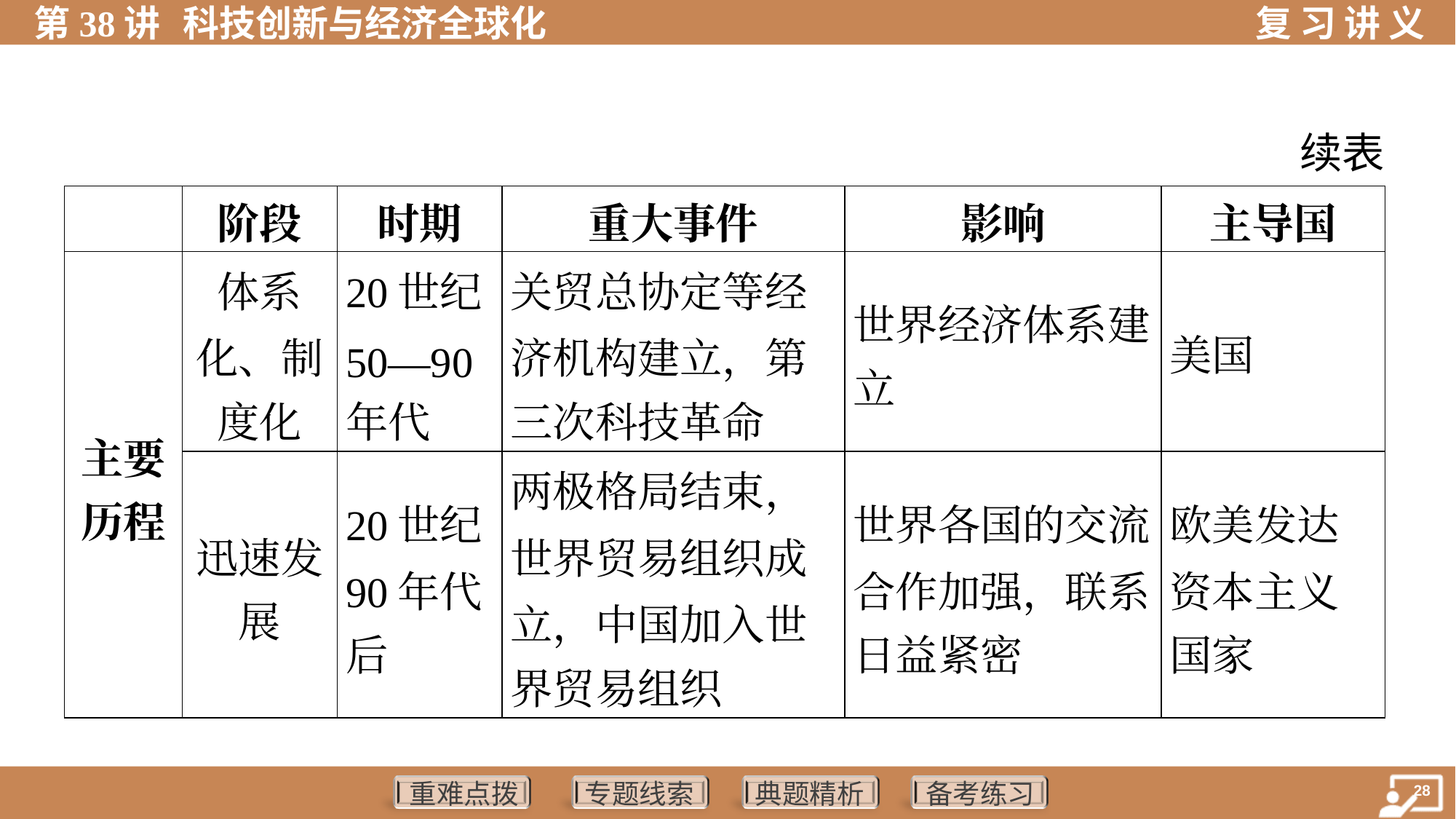

续表
|  | 阶段 | 时期 | 重大事件 | 影响 | 主导国 |
| --- | --- | --- | --- | --- | --- |
| 主要 历程 | 体系 化、制 度化 | 20世纪 50—90 年代 | 关贸总协定等经 济机构建立，第 三次科技革命 | 世界经济体系建 立 | 美国 |
|  | 迅速发 展 | 20世纪 90年代 后 | 两极格局结束， 世界贸易组织成 立，中国加入世 界贸易组织 | 世界各国的交流 合作加强，联系 日益紧密 | 欧美发达 资本主义 国家 |